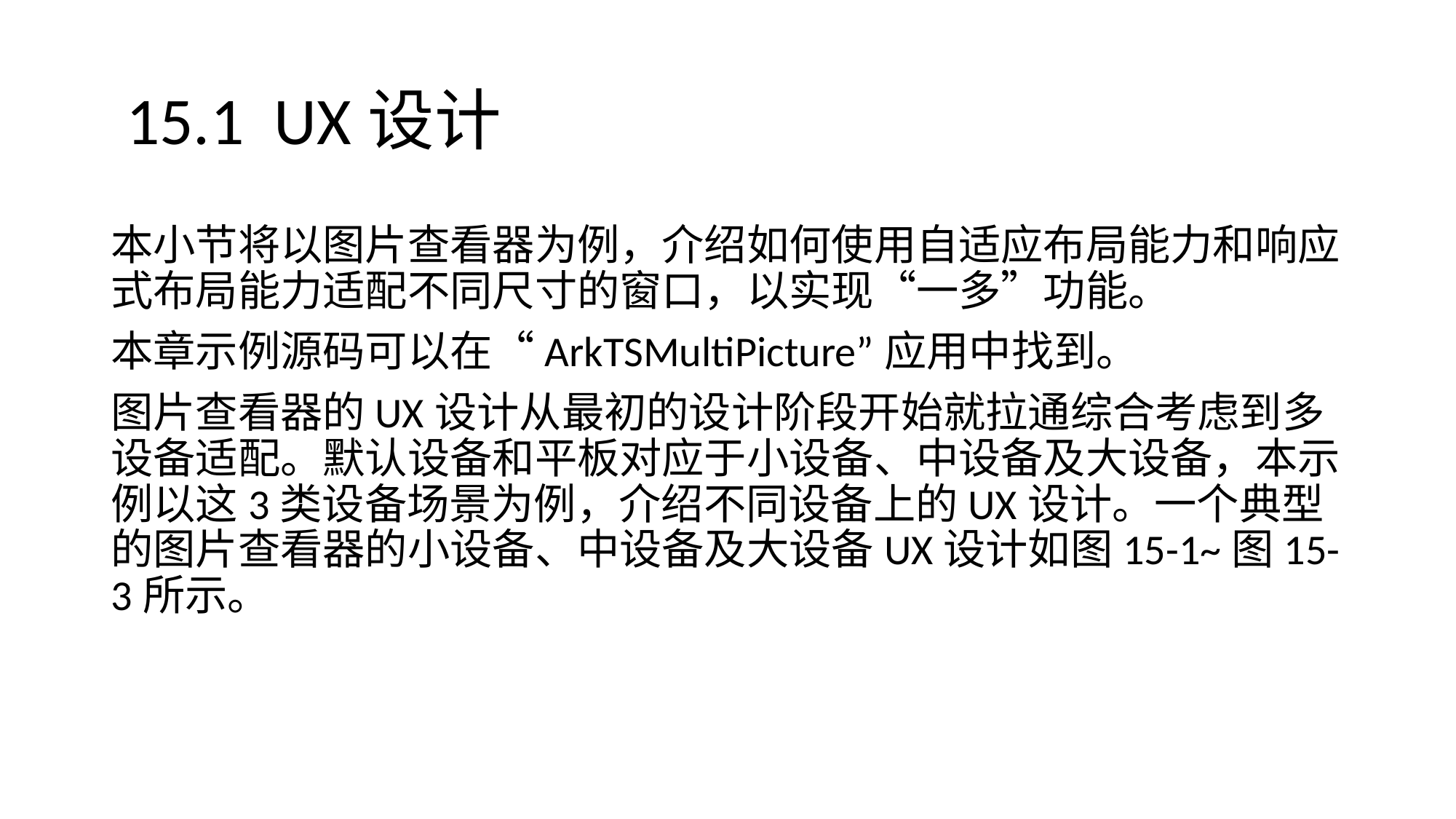

# 15.1  UX设计
本小节将以图片查看器为例，介绍如何使用自适应布局能力和响应式布局能力适配不同尺寸的窗口，以实现“一多”功能。
本章示例源码可以在“ArkTSMultiPicture”应用中找到。
图片查看器的UX设计从最初的设计阶段开始就拉通综合考虑到多设备适配。默认设备和平板对应于小设备、中设备及大设备，本示例以这3类设备场景为例，介绍不同设备上的UX设计。一个典型的图片查看器的小设备、中设备及大设备UX设计如图15-1~图15-3所示。